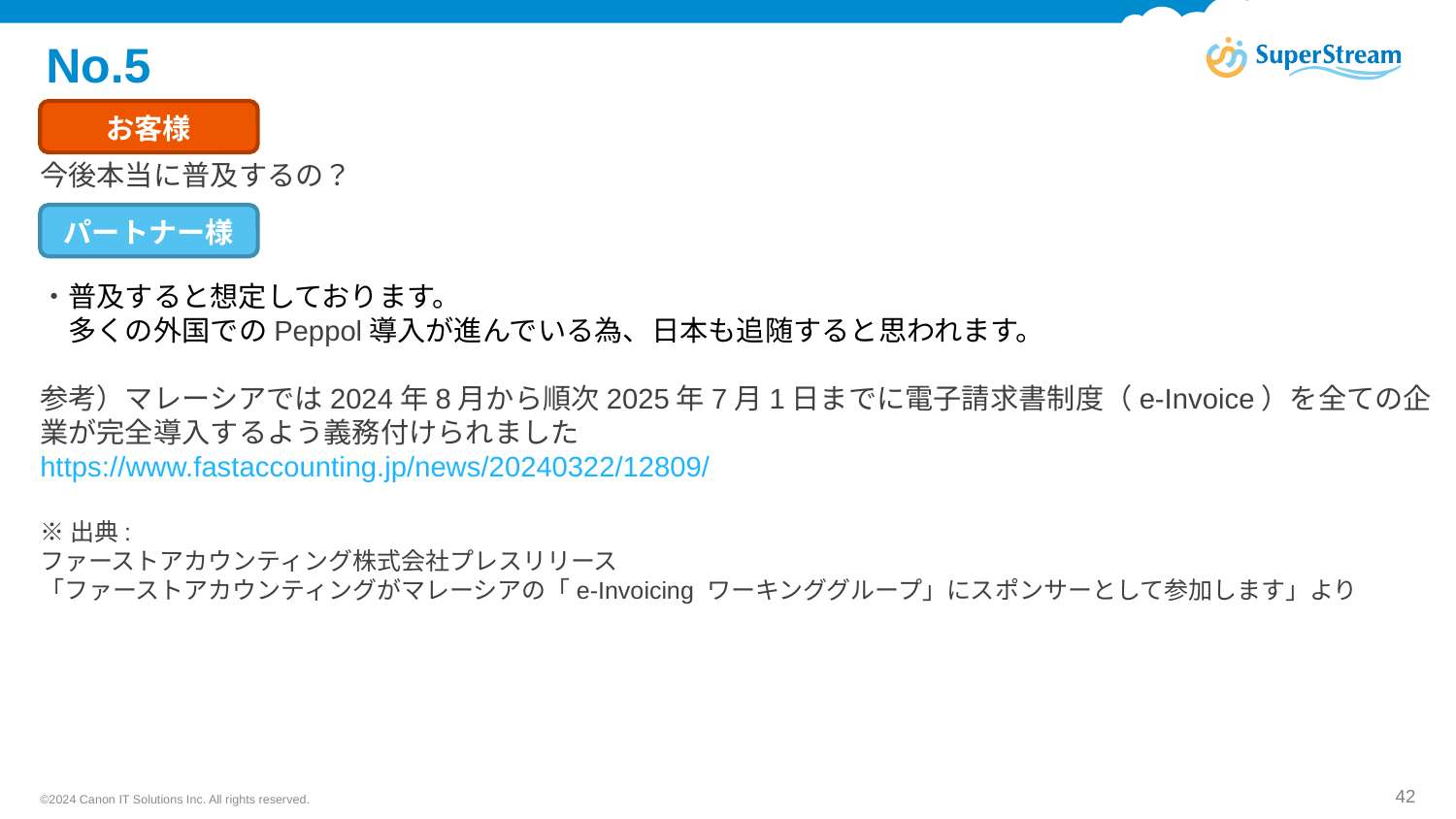

# No.5
お客様
今後本当に普及するの？
パートナー様
・普及すると想定しております。
　多くの外国でのPeppol導入が進んでいる為、日本も追随すると思われます。

参考）マレーシアでは2024年8月から順次2025年7月1日までに電子請求書制度（e-Invoice）を全ての企業が完全導入するよう義務付けられました
https://www.fastaccounting.jp/news/20240322/12809/

※出典:
ファーストアカウンティング株式会社プレスリリース
「ファーストアカウンティングがマレーシアの「e-Invoicing ワーキンググループ」にスポンサーとして参加します」より
©2024 Canon IT Solutions Inc. All rights reserved.
42